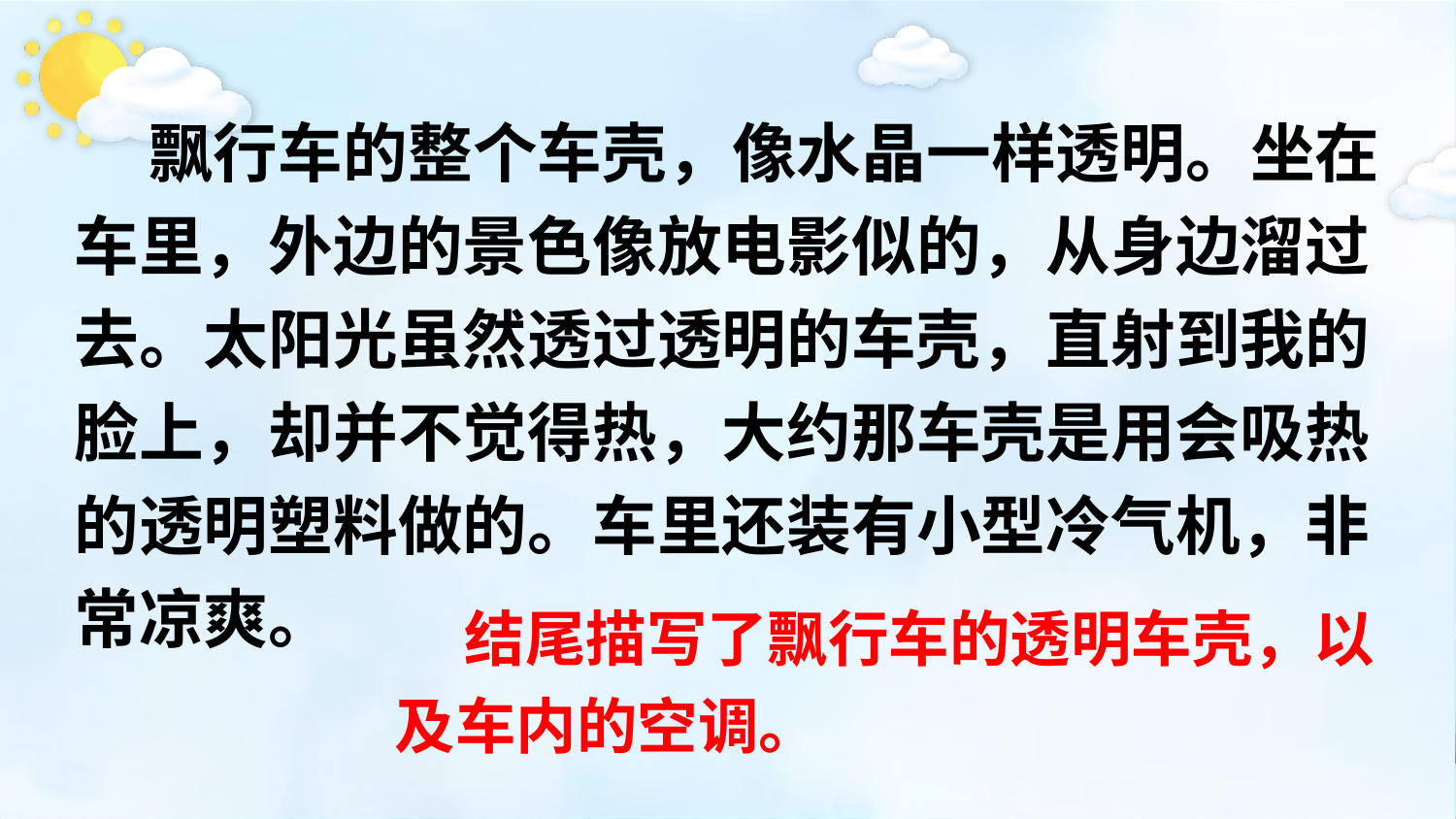

飘行车的整个车壳，像水晶一样透明。坐在车里，外边的景色像放电影似的，从身边溜过去。太阳光虽然透过透明的车壳，直射到我的脸上，却并不觉得热，大约那车壳是用会吸热的透明塑料做的。车里还装有小型冷气机，非常凉爽。
    结尾描写了飘行车的透明车壳，以及车内的空调。